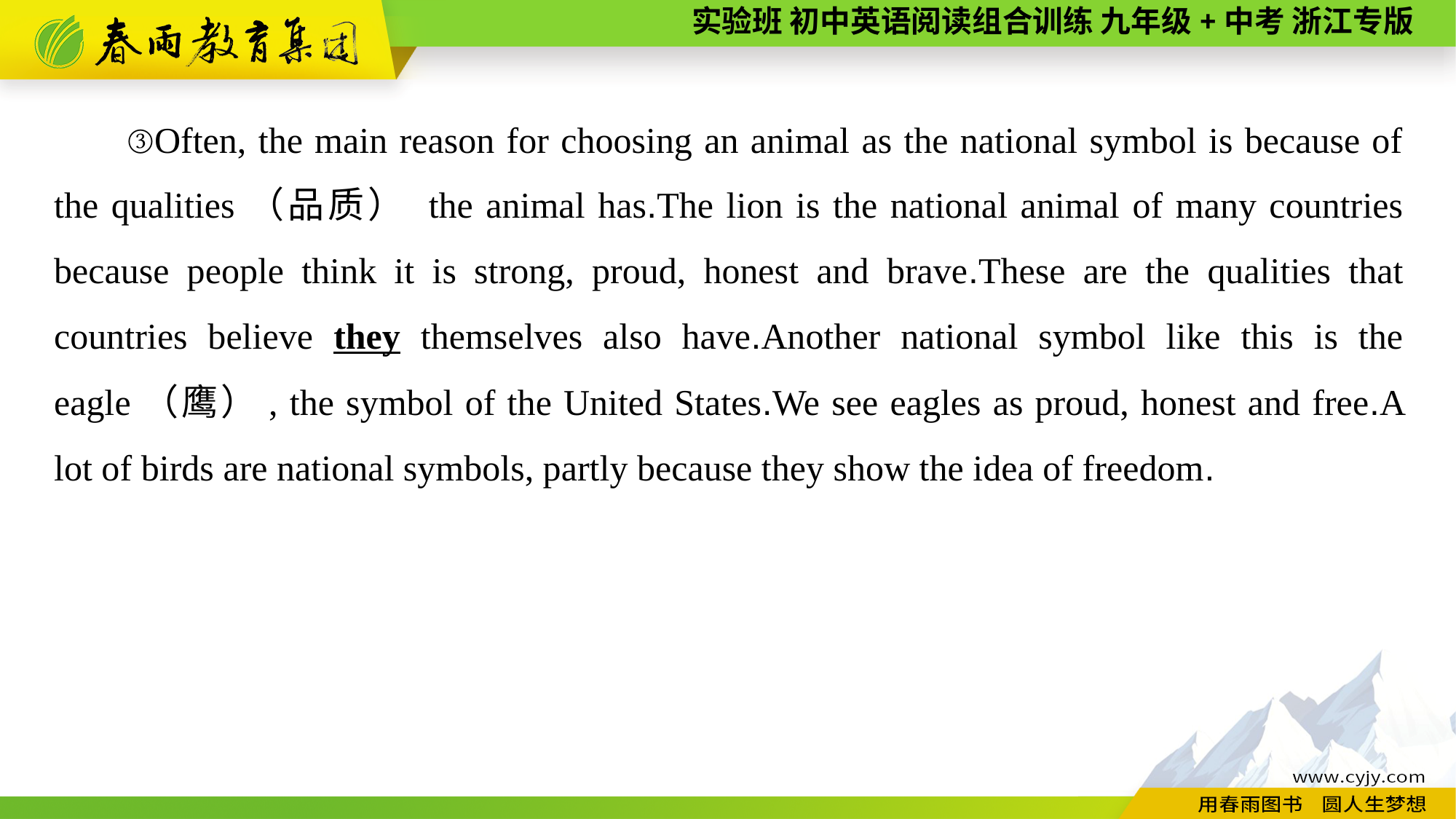

③Often, the main reason for choosing an animal as the national symbol is because of the qualities（品质） the animal has.The lion is the national animal of many countries because people think it is strong, proud, honest and brave.These are the qualities that countries believe they themselves also have.Another national symbol like this is the eagle（鹰）, the symbol of the United States.We see eagles as proud, honest and free.A lot of birds are national symbols, partly because they show the idea of freedom.